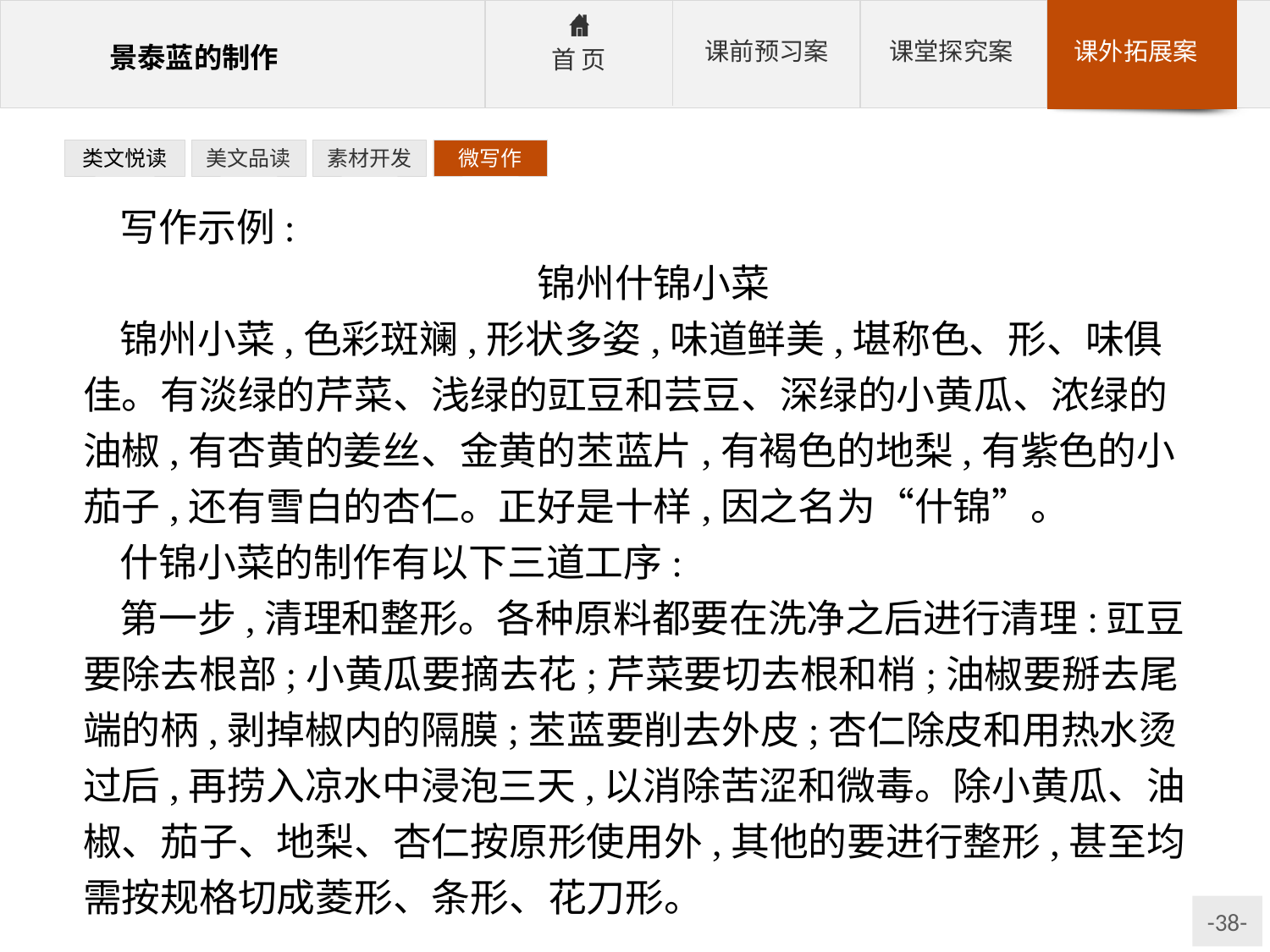

类文悦读
美文品读
素材开发
微写作
写作示例:
锦州什锦小菜
锦州小菜,色彩斑斓,形状多姿,味道鲜美,堪称色、形、味俱佳。有淡绿的芹菜、浅绿的豇豆和芸豆、深绿的小黄瓜、浓绿的油椒,有杏黄的姜丝、金黄的苤蓝片,有褐色的地梨,有紫色的小茄子,还有雪白的杏仁。正好是十样,因之名为“什锦”。
什锦小菜的制作有以下三道工序:
第一步,清理和整形。各种原料都要在洗净之后进行清理:豇豆要除去根部;小黄瓜要摘去花;芹菜要切去根和梢;油椒要掰去尾端的柄,剥掉椒内的隔膜;苤蓝要削去外皮;杏仁除皮和用热水烫过后,再捞入凉水中浸泡三天,以消除苦涩和微毒。除小黄瓜、油椒、茄子、地梨、杏仁按原形使用外,其他的要进行整形,甚至均需按规格切成菱形、条形、花刀形。